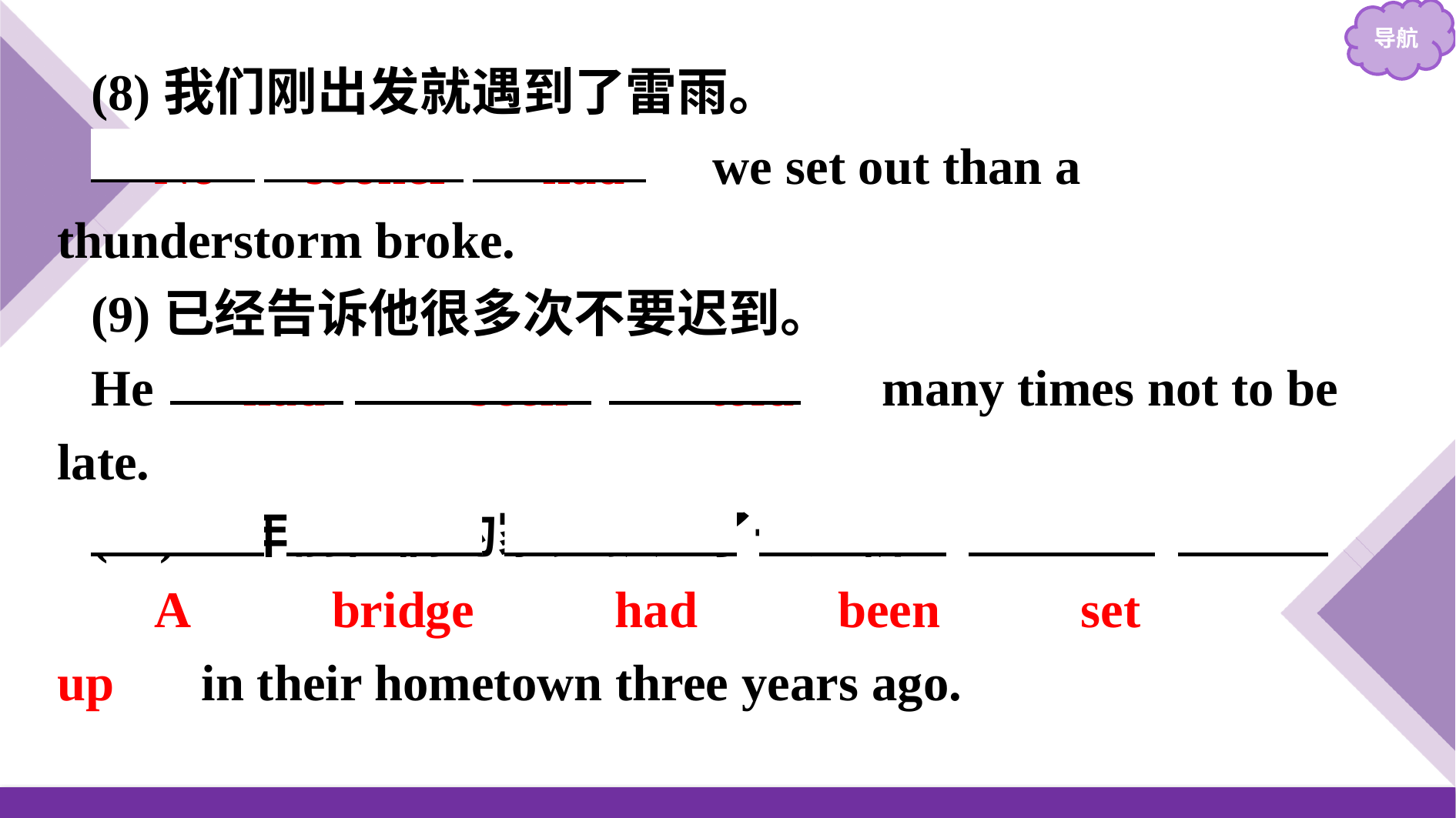

(8)我们刚出发就遇到了雷雨。
　No　 sooner 　had　 we set out than a thunderstorm broke.
(9)已经告诉他很多次不要迟到。
He 　had　 　been　 　told　 many times not to be late.
(10)三年前他们的家乡就建了一座桥。
　A　 　bridge　 　had　 　been　 　set　 　up　 in their hometown three years ago.